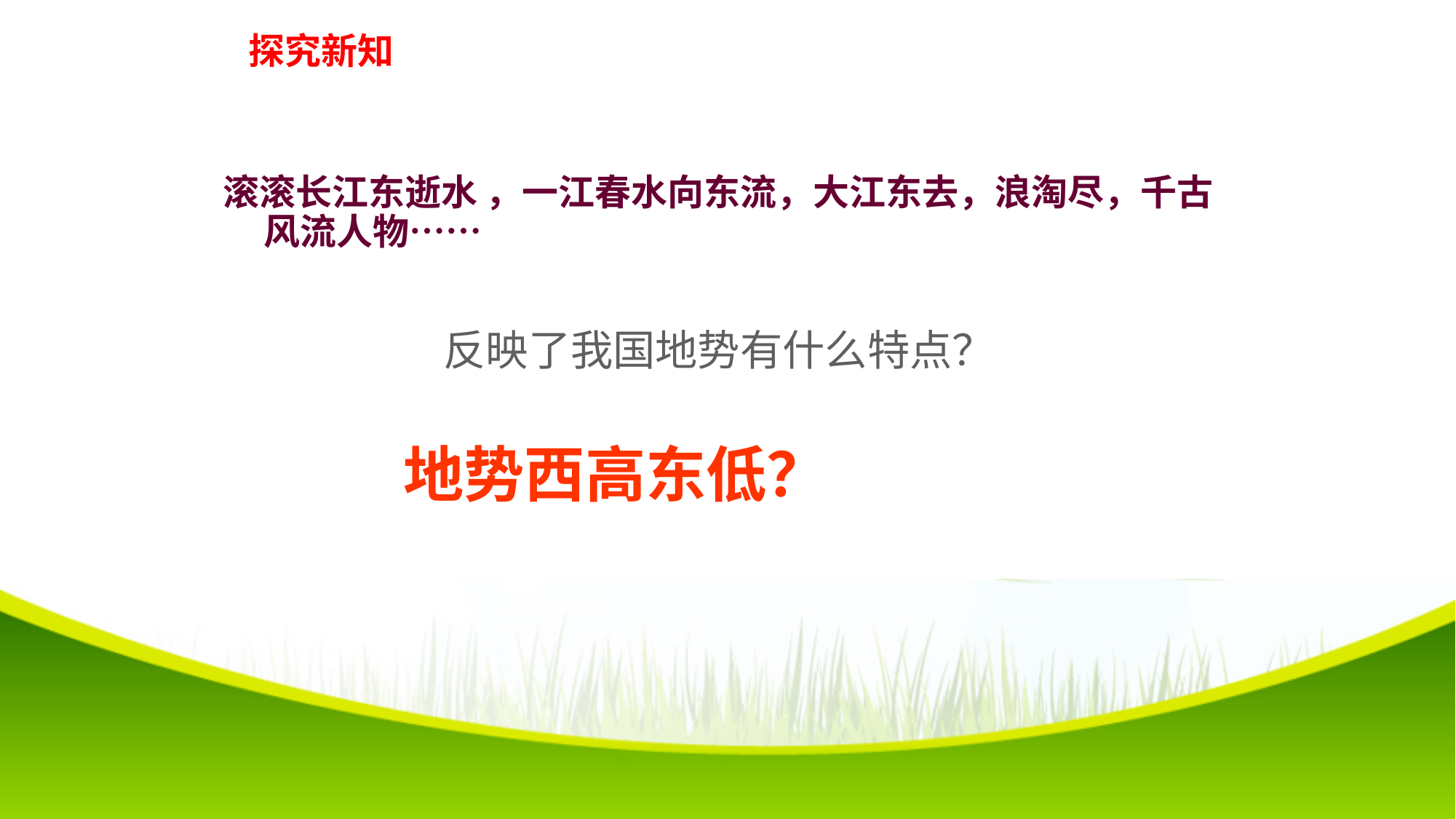

探究新知
滚滚长江东逝水 ，一江春水向东流，大江东去，浪淘尽，千古风流人物……

反映了我国地势有什么特点？

                     地势西高东低？